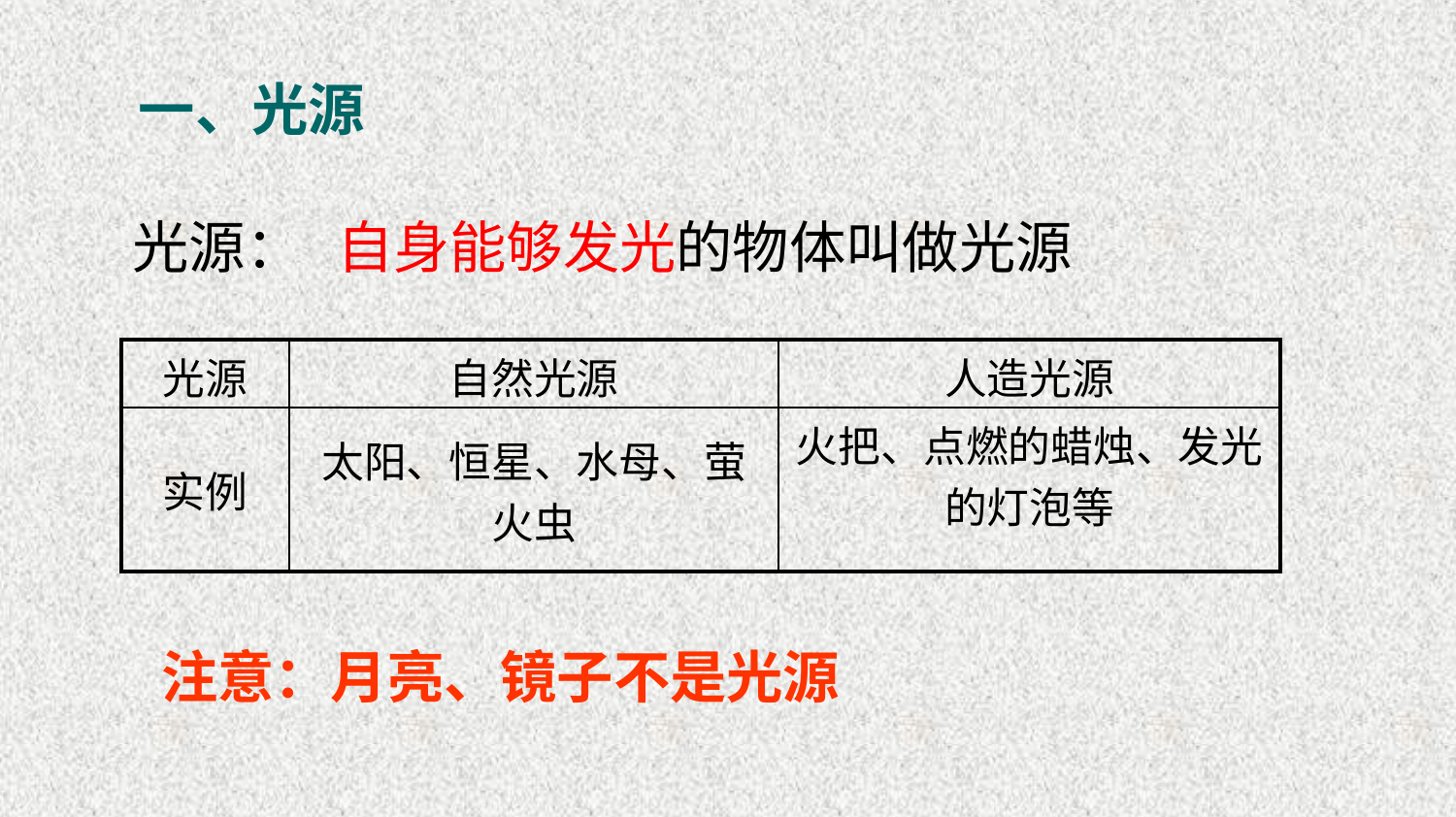

一、光源
光源：
自身能够发光的物体叫做光源
| 光源 | 自然光源 | 人造光源 |
| --- | --- | --- |
| 实例 | 太阳、恒星、水母、萤火虫 | 火把、点燃的蜡烛、发光的灯泡等 |
注意：月亮、镜子不是光源